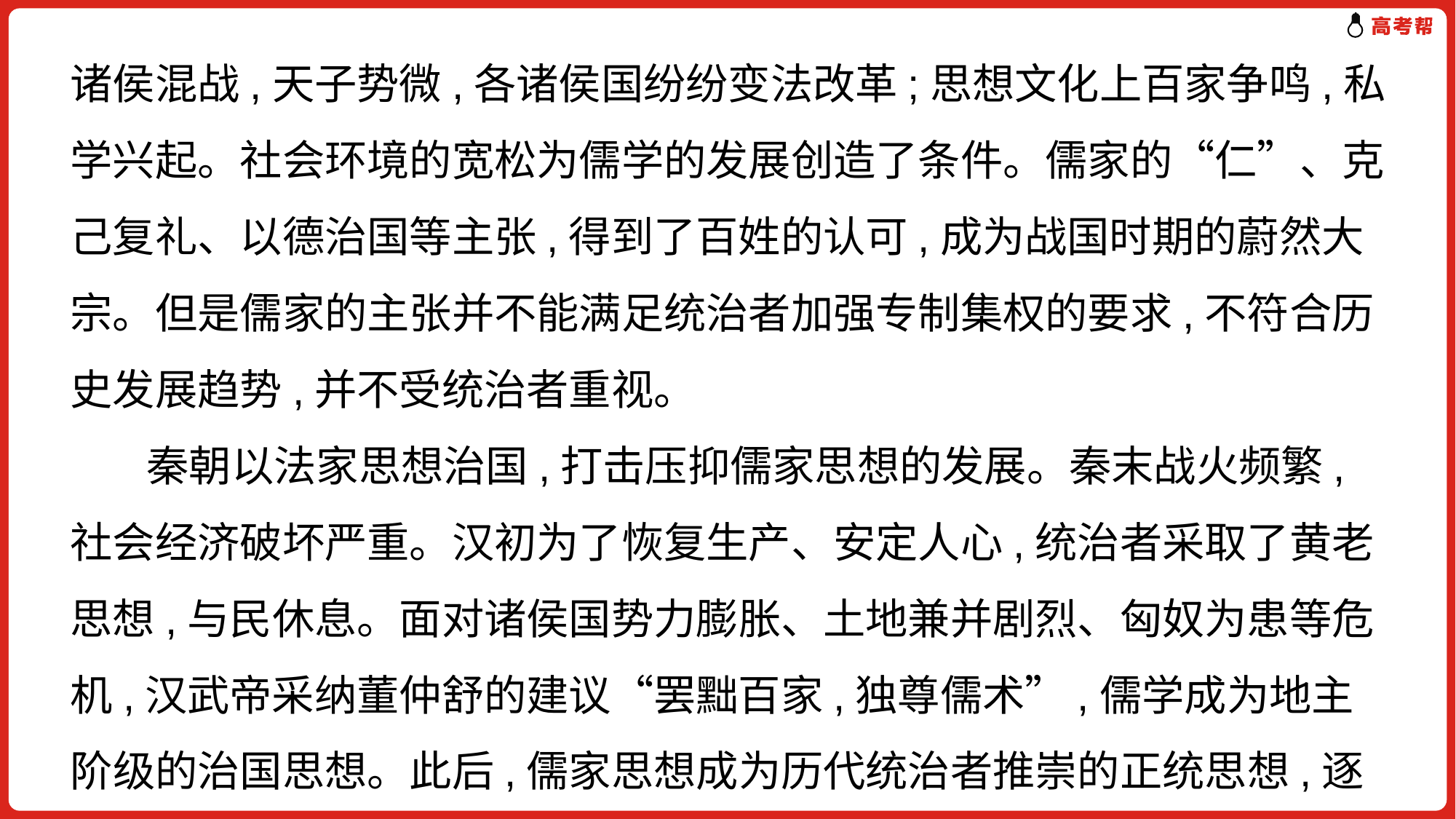

诸侯混战,天子势微,各诸侯国纷纷变法改革;思想文化上百家争鸣,私学兴起。社会环境的宽松为儒学的发展创造了条件。儒家的“仁”、克己复礼、以德治国等主张,得到了百姓的认可,成为战国时期的蔚然大宗。但是儒家的主张并不能满足统治者加强专制集权的要求,不符合历史发展趋势,并不受统治者重视。
       秦朝以法家思想治国,打击压抑儒家思想的发展。秦末战火频繁,社会经济破坏严重。汉初为了恢复生产、安定人心,统治者采取了黄老思想,与民休息。面对诸侯国势力膨胀、土地兼并剧烈、匈奴为患等危机,汉武帝采纳董仲舒的建议“罢黜百家,独尊儒术”,儒学成为地主阶级的治国思想。此后,儒家思想成为历代统治者推崇的正统思想,逐渐成为两